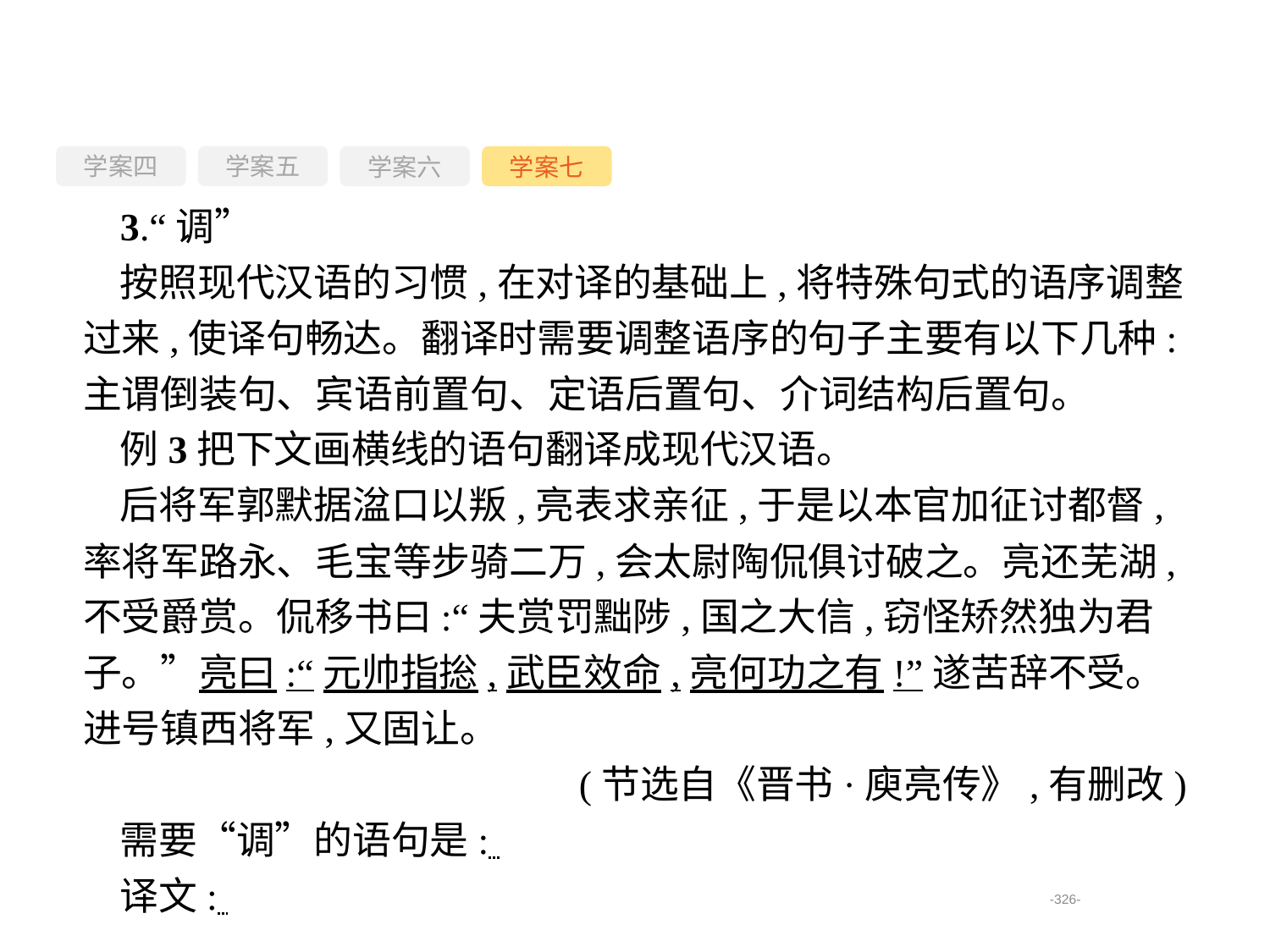

学案四
学案六
学案七
学案五
3.“调”
按照现代汉语的习惯,在对译的基础上,将特殊句式的语序调整过来,使译句畅达。翻译时需要调整语序的句子主要有以下几种:主谓倒装句、宾语前置句、定语后置句、介词结构后置句。
例3把下文画横线的语句翻译成现代汉语。
后将军郭默据湓口以叛,亮表求亲征,于是以本官加征讨都督,率将军路永、毛宝等步骑二万,会太尉陶侃俱讨破之。亮还芜湖,不受爵赏。侃移书曰:“夫赏罚黜陟,国之大信,窃怪矫然独为君子。”亮曰:“元帅指捴,武臣效命,亮何功之有!”遂苦辞不受。进号镇西将军,又固让。
(节选自《晋书·庾亮传》,有删改)
需要“调”的语句是:
译文:
-326-